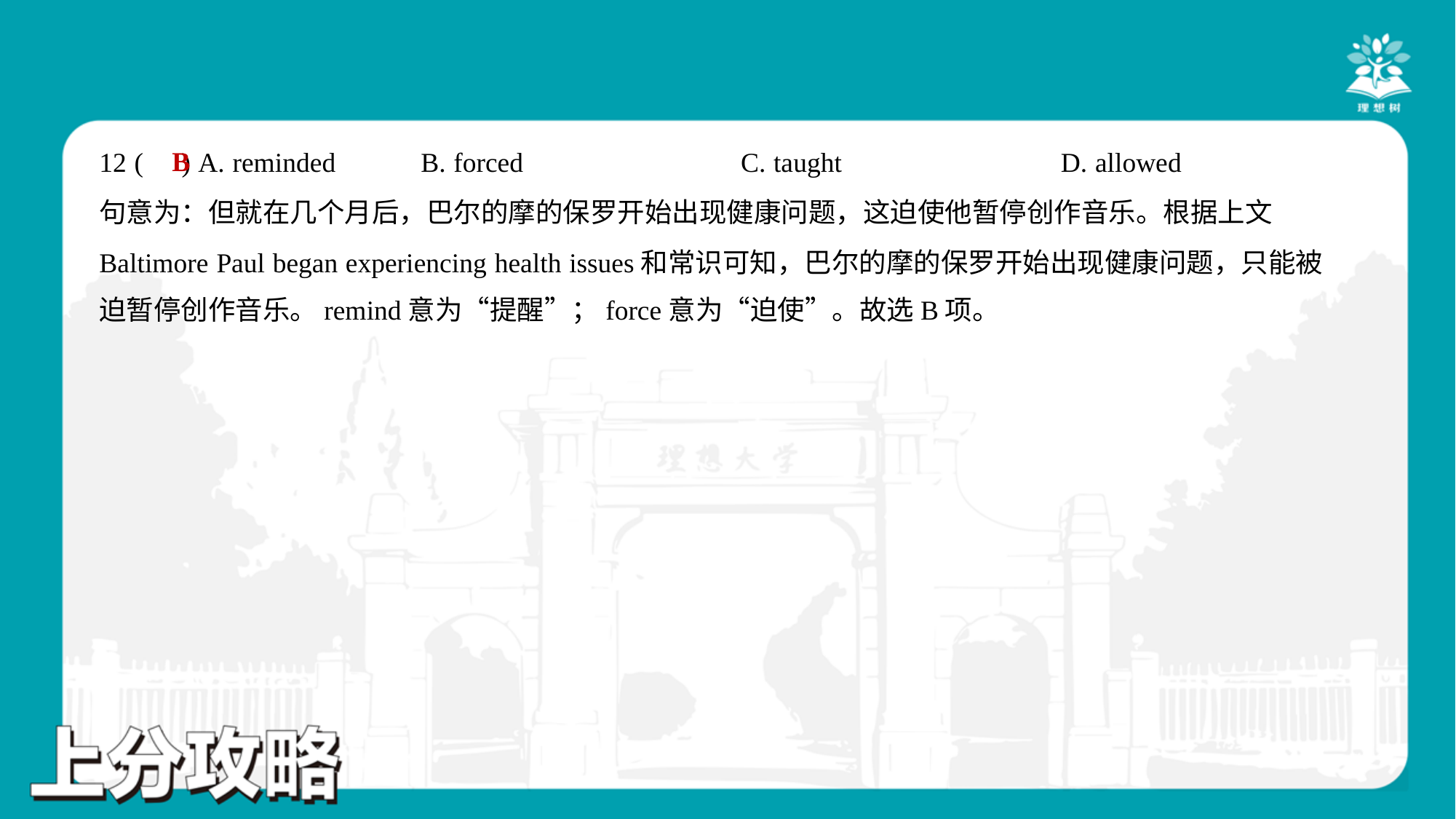

B
12 (     ) A. reminded	B. forced	C. taught	D. allowed
句意为：但就在几个月后，巴尔的摩的保罗开始出现健康问题，这迫使他暂停创作音乐。根据上文
Baltimore Paul began experiencing health issues和常识可知，巴尔的摩的保罗开始出现健康问题，只能被
迫暂停创作音乐。remind意为“提醒”；force意为“迫使”。故选B项。